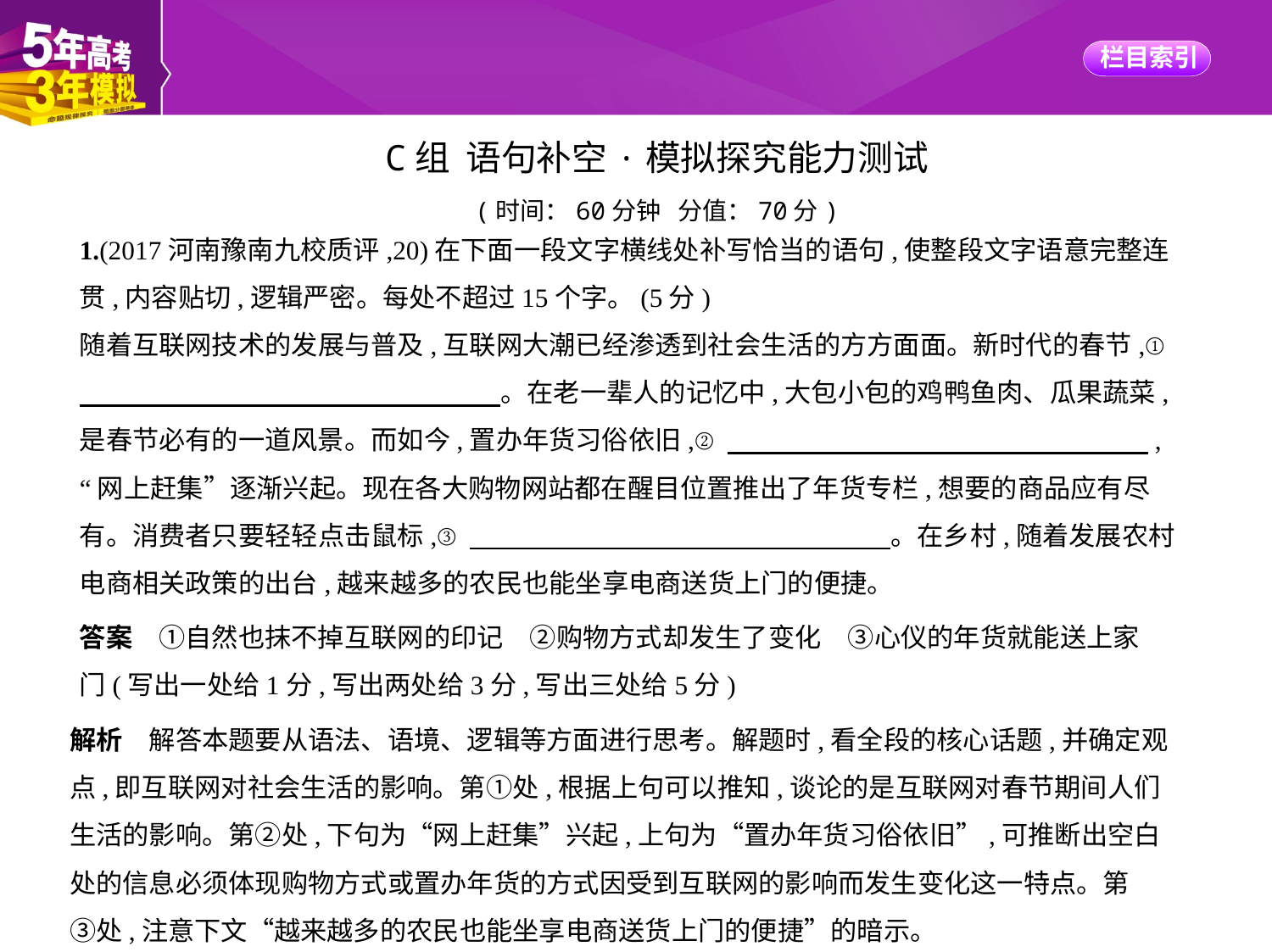

C组  语句补空·模拟探究能力测试
(时间：60分钟   分值：70分)
1.(2017河南豫南九校质评,20)在下面一段文字横线处补写恰当的语句,使整段文字语意完整连
贯,内容贴切,逻辑严密。每处不超过15个字。(5分)
随着互联网技术的发展与普及,互联网大潮已经渗透到社会生活的方方面面。新时代的春节,①
　　　　　　　　　　　　　　　    。在老一辈人的记忆中,大包小包的鸡鸭鱼肉、瓜果蔬菜,
是春节必有的一道风景。而如今,置办年货习俗依旧,②　　　　　　　　　　　　　　　    ,
“网上赶集”逐渐兴起。现在各大购物网站都在醒目位置推出了年货专栏,想要的商品应有尽
有。消费者只要轻轻点击鼠标,③　　　　　　　　　　　　　　　    。在乡村,随着发展农村
电商相关政策的出台,越来越多的农民也能坐享电商送货上门的便捷。
答案　①自然也抹不掉互联网的印记　②购物方式却发生了变化　③心仪的年货就能送上家
门(写出一处给1分,写出两处给3分,写出三处给5分)
解析　解答本题要从语法、语境、逻辑等方面进行思考。解题时,看全段的核心话题,并确定观
点,即互联网对社会生活的影响。第①处,根据上句可以推知,谈论的是互联网对春节期间人们
生活的影响。第②处,下句为“网上赶集”兴起,上句为“置办年货习俗依旧”,可推断出空白
处的信息必须体现购物方式或置办年货的方式因受到互联网的影响而发生变化这一特点。第
③处,注意下文“越来越多的农民也能坐享电商送货上门的便捷”的暗示。